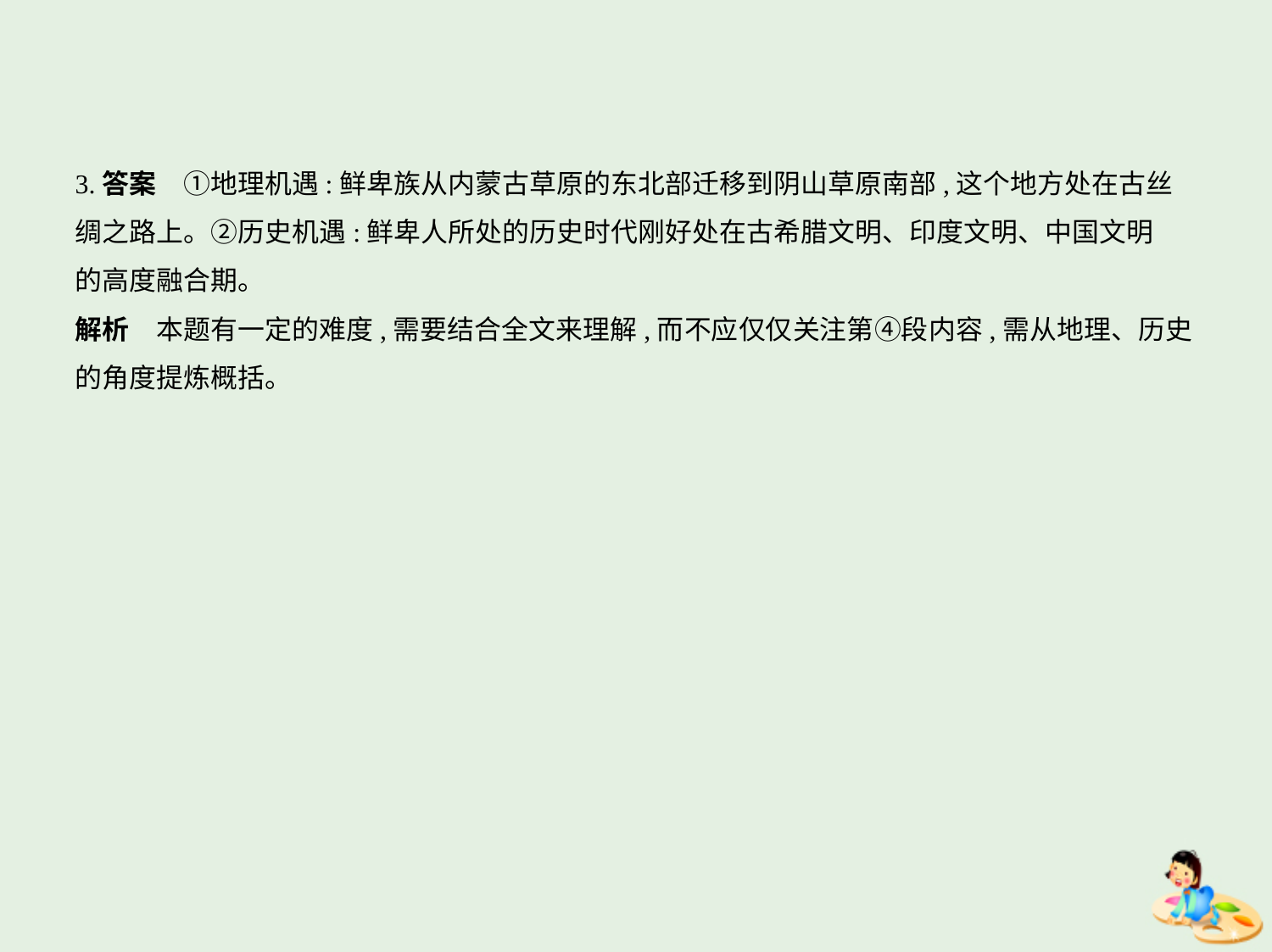

3.答案　①地理机遇:鲜卑族从内蒙古草原的东北部迁移到阴山草原南部,这个地方处在古丝
绸之路上。②历史机遇:鲜卑人所处的历史时代刚好处在古希腊文明、印度文明、中国文明
的高度融合期。
解析　本题有一定的难度,需要结合全文来理解,而不应仅仅关注第④段内容,需从地理、历史
的角度提炼概括。